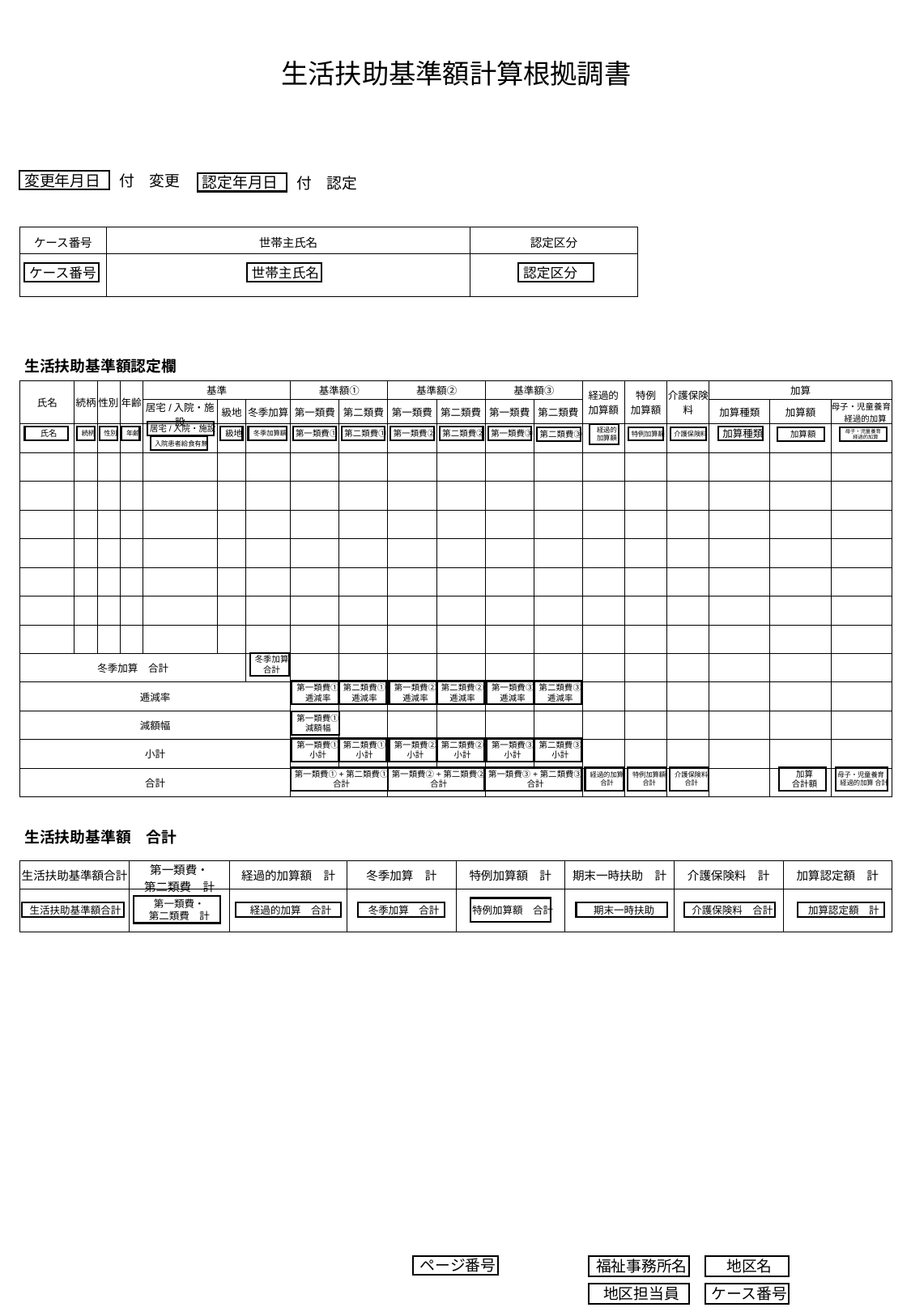

生活扶助基準額計算根拠調書
変更年月日
付　変更
認定年月日
付　認定
| ケース番号 | 世帯主氏名 | 認定区分 |
| --- | --- | --- |
|  |  |  |
ケース番号
世帯主氏名
認定区分
生活扶助基準額認定欄
| 氏名 | 続柄 | 性別 | 年齢 | 基準 |  |  | 基準額① |  | 基準額② |  | 基準額③ |  | 経過的 加算額 | 特例 加算額 | 介護保険料 | 加算 |  |  |
| --- | --- | --- | --- | --- | --- | --- | --- | --- | --- | --- | --- | --- | --- | --- | --- | --- | --- | --- |
|  |  |  |  | 居宅/入院・施設 | 級地 | 冬季加算 | 第一類費 | 第二類費 | 第一類費 | 第二類費 | 第一類費 | 第二類費 |  |  |  | 加算種類 | 加算額 | 母子・児童養育　経過的加算 |
|  |  |  |  |  |  |  |  |  |  |  |  |  |  |  |  |  |  |  |
|  |  |  |  |  |  |  |  |  |  |  |  |  |  |  |  |  |  |  |
|  |  |  |  |  |  |  |  |  |  |  |  |  |  |  |  |  |  |  |
|  |  |  |  |  |  |  |  |  |  |  |  |  |  |  |  |  |  |  |
|  |  |  |  |  |  |  |  |  |  |  |  |  |  |  |  |  |  |  |
|  |  |  |  |  |  |  |  |  |  |  |  |  |  |  |  |  |  |  |
|  |  |  |  |  |  |  |  |  |  |  |  |  |  |  |  |  |  |  |
|  |  |  |  |  |  |  |  |  |  |  |  |  |  |  |  |  |  |  |
| 冬季加算　合計 |  |  |  |  |  |  |  |  |  |  |  |  |  |  |  |  |  |  |
| 逓減率 |  |  |  |  |  |  |  |  |  |  |  |  |  |  |  |  |  |  |
| 減額幅 |  |  |  |  |  |  |  |  |  |  |  |  |  |  |  |  |  |  |
| 小計 |  |  |  |  |  |  |  |  |  |  |  |  |  |  |  |  |  |  |
| 合計 |  |  |  |  |  |  |  |  |  |  |  |  |  |  |  |  |  |  |
居宅/入院・施設
経過的
加算額
加算種類
氏名
続柄
性別
年齢
級地
冬季加算額
第一類費①
第二類費①
第一類費②
第二類費②
第一類費③
介護保険料
加算額
第二類費③
特例加算額
母子・児童養育
経過的加算
入院患者給食有無
冬季加算
合計
第一類費①
逓減率
第二類費①
逓減率
第一類費②
逓減率
第二類費②
逓減率
第一類費③
逓減率
第二類費③
逓減率
第一類費①
減額幅
第一類費①
小計
第二類費①
小計
第一類費②
小計
第二類費②
小計
第一類費③
小計
第二類費③
小計
第一類費①+第二類費①
合計
第一類費②+第二類費②
合計
第一類費③+第二類費③
合計
経過的加算
合計
特例加算額
合計
介護保険料
合計
加算
合計額
母子・児童養育
経過的加算 合計
生活扶助基準額　合計
| 生活扶助基準額合計 | 第一類費・ 第二類費　計 | 経過的加算額　計 | 冬季加算　計 | 特例加算額　計 | 期末一時扶助　計 | 介護保険料　計 | 加算認定額　計 |
| --- | --- | --- | --- | --- | --- | --- | --- |
|  |  |  |  |  |  |  |  |
第一類費・
第二類費　計
特例加算額　合計
生活扶助基準額合計
経過的加算　合計
冬季加算　合計
期末一時扶助
介護保険料　合計
加算認定額　計
ページ番号
福祉事務所名
地区名
ケース番号
地区担当員